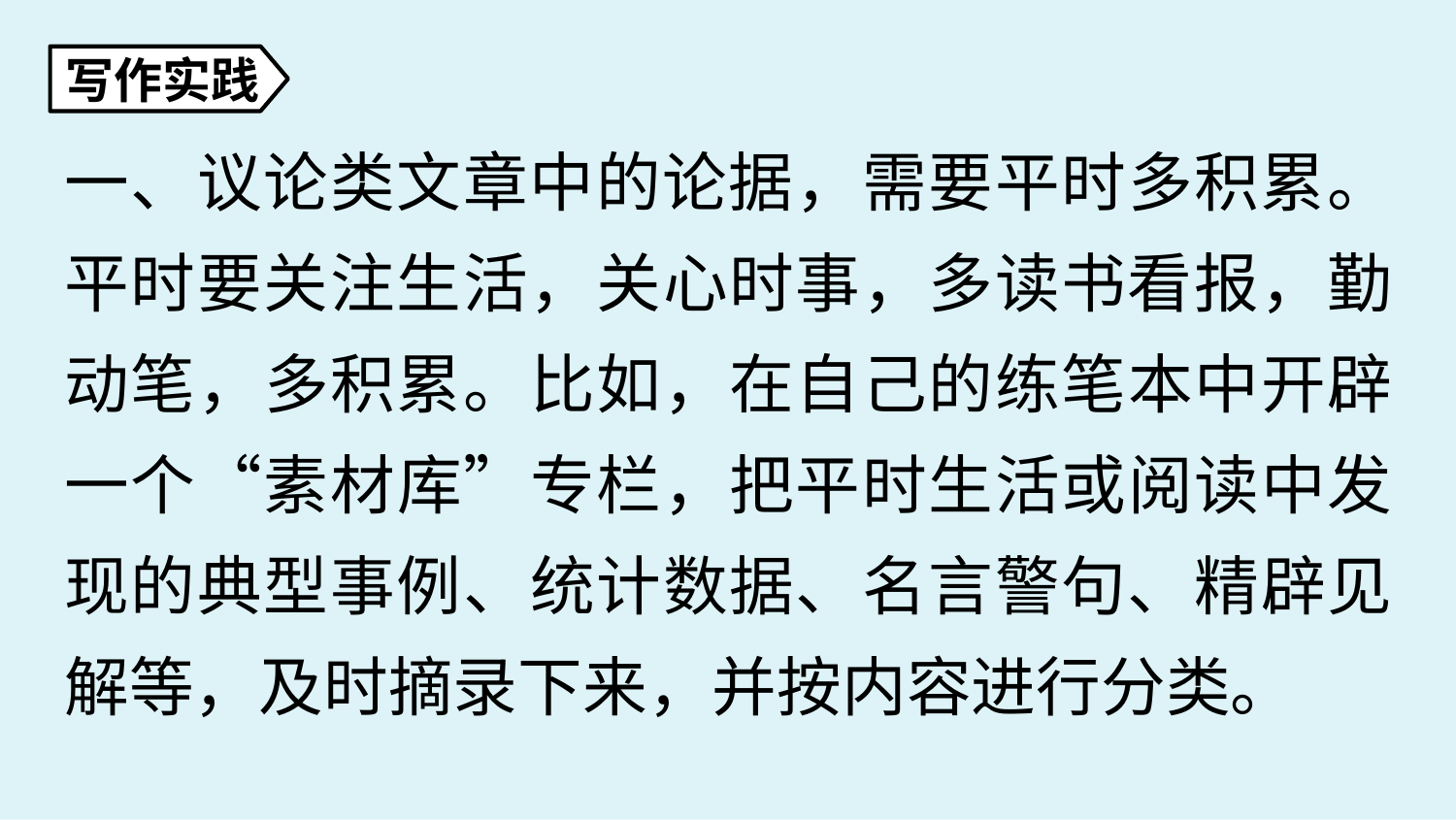

写作实践
一、议论类文章中的论据，需要平时多积累。平时要关注生活，关心时事，多读书看报，勤动笔，多积累。比如，在自己的练笔本中开辟一个“素材库”专栏，把平时生活或阅读中发现的典型事例、统计数据、名言警句、精辟见解等，及时摘录下来，并按内容进行分类。